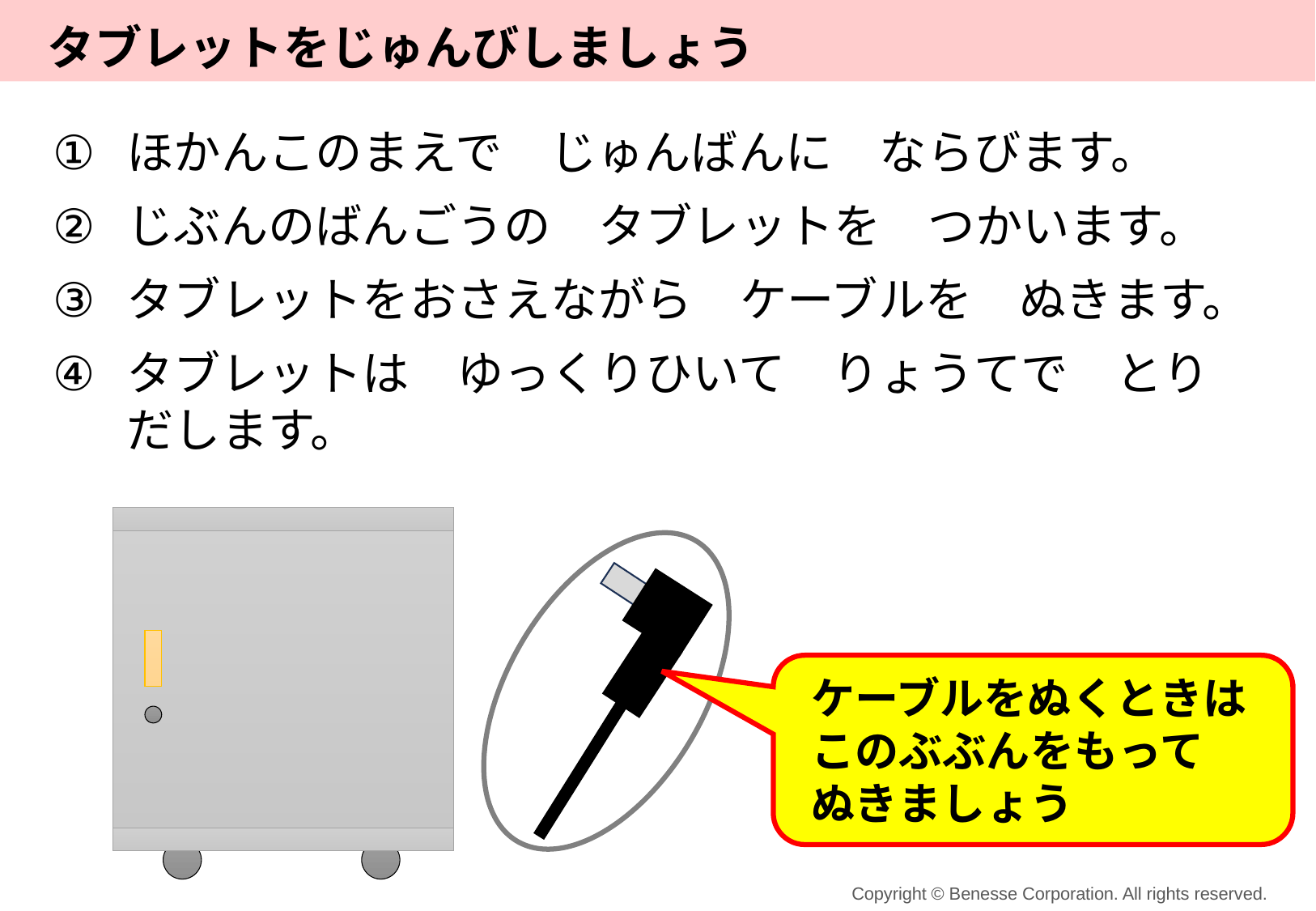

# タブレットをじゅんびしましょう
ほかんこのまえで　じゅんばんに　ならびます。
じぶんのばんごうの　タブレットを　つかいます。
タブレットをおさえながら　ケーブルを　ぬきます。
タブレットは　ゆっくりひいて　りょうてで　とりだします。

ケーブルをぬくときは
このぶぶんをもって
ぬきましょう